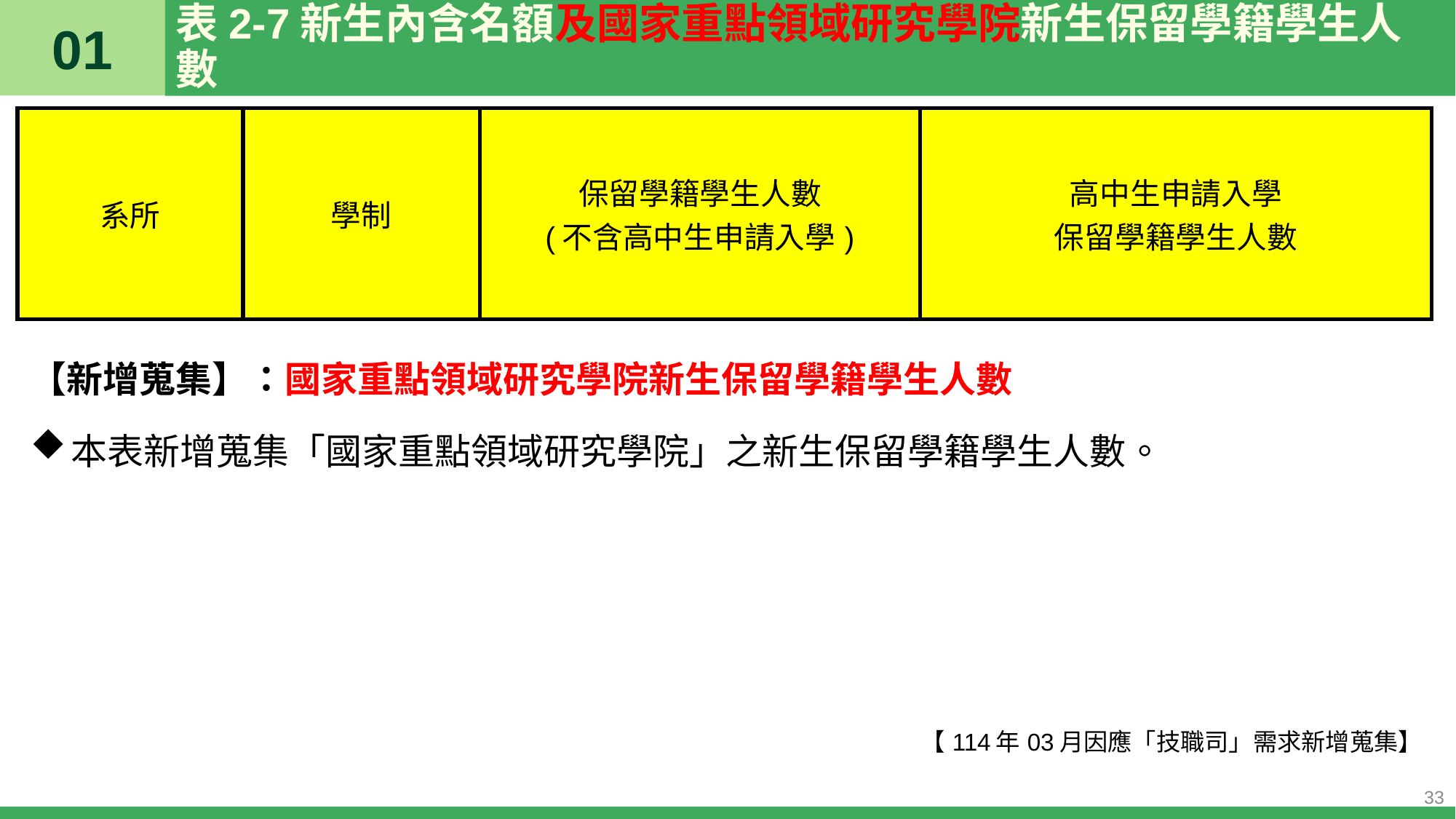

01
# 表2-7新生內含名額及國家重點領域研究學院新生保留學籍學生人數
| 系所 | 學制 | 保留學籍學生人數 (不含高中生申請入學) | 高中生申請入學 保留學籍學生人數 |
| --- | --- | --- | --- |
【新增蒐集】：國家重點領域研究學院新生保留學籍學生人數
本表新增蒐集「國家重點領域研究學院」之新生保留學籍學生人數。

【114年03月因應「技職司」需求新增蒐集】

33